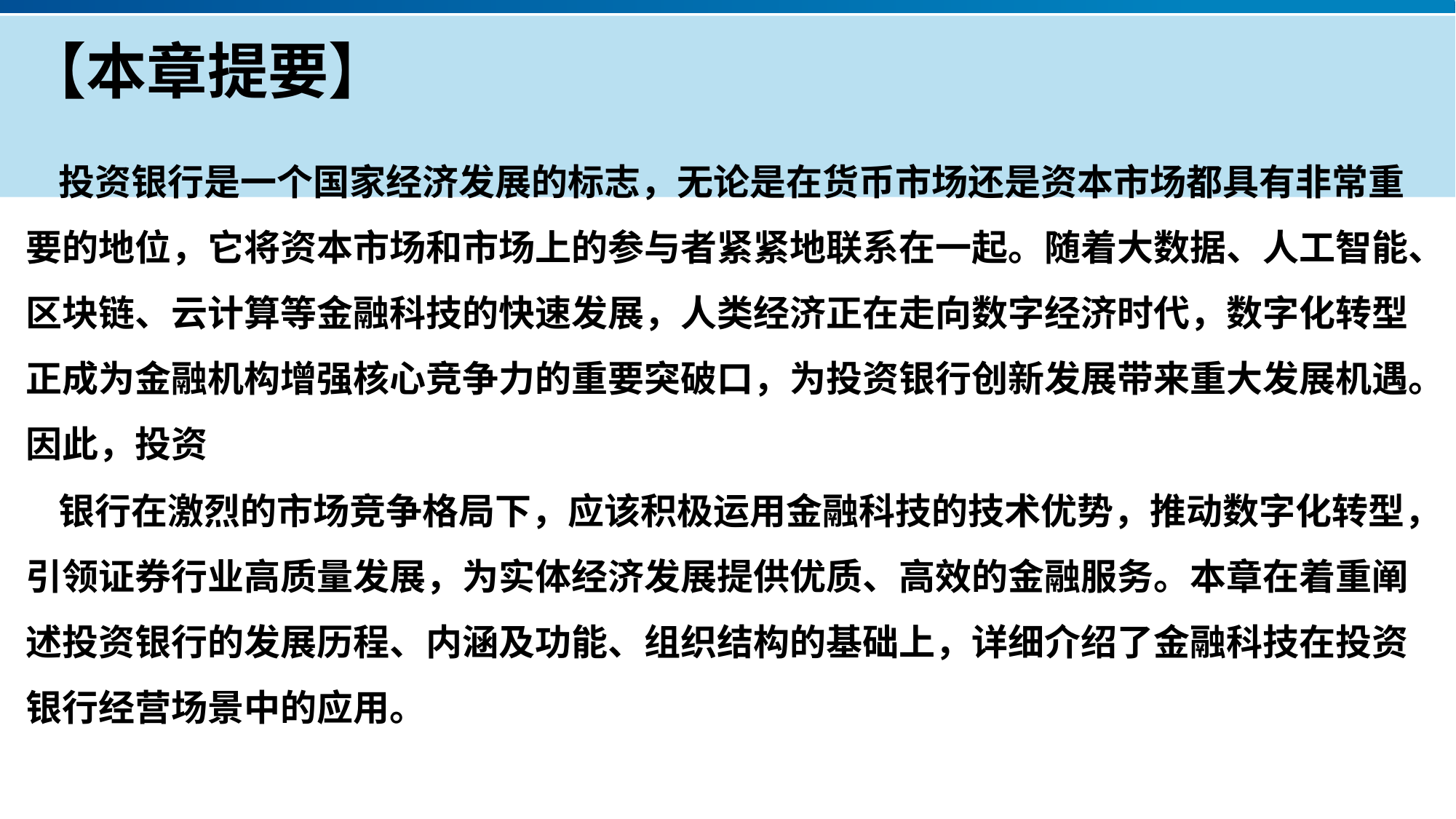

# 【本章提要】
投资银行是一个国家经济发展的标志，无论是在货币市场还是资本市场都具有非常重要的地位，它将资本市场和市场上的参与者紧紧地联系在一起。随着大数据、人工智能、区块链、云计算等金融科技的快速发展，人类经济正在走向数字经济时代，数字化转型正成为金融机构增强核心竞争力的重要突破口，为投资银行创新发展带来重大发展机遇。因此，投资
银行在激烈的市场竞争格局下，应该积极运用金融科技的技术优势，推动数字化转型，引领证券行业高质量发展，为实体经济发展提供优质、高效的金融服务。本章在着重阐述投资银行的发展历程、内涵及功能、组织结构的基础上，详细介绍了金融科技在投资银行经营场景中的应用。